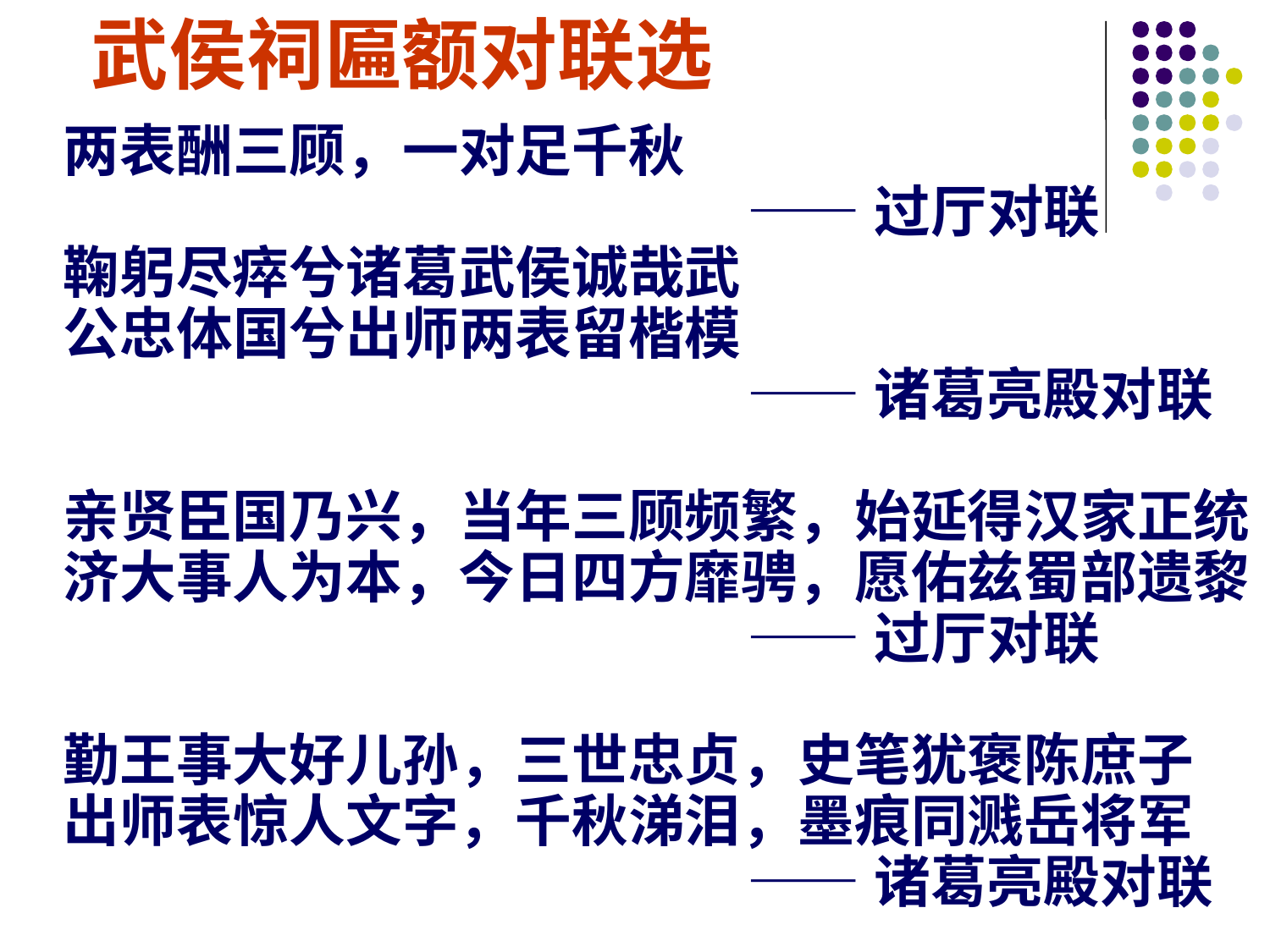

武侯祠匾额对联选
两表酬三顾，一对足千秋
                                                     ——过厅对联
鞠躬尽瘁兮诸葛武侯诚哉武
公忠体国兮出师两表留楷模
                                                     ——诸葛亮殿对联

亲贤臣国乃兴，当年三顾频繁，始延得汉家正统
济大事人为本，今日四方靡骋，愿佑兹蜀部遗黎
                                                     ——过厅对联

勤王事大好儿孙，三世忠贞，史笔犹褒陈庶子
出师表惊人文字，千秋涕泪，墨痕同溅岳将军
                                                     ——诸葛亮殿对联